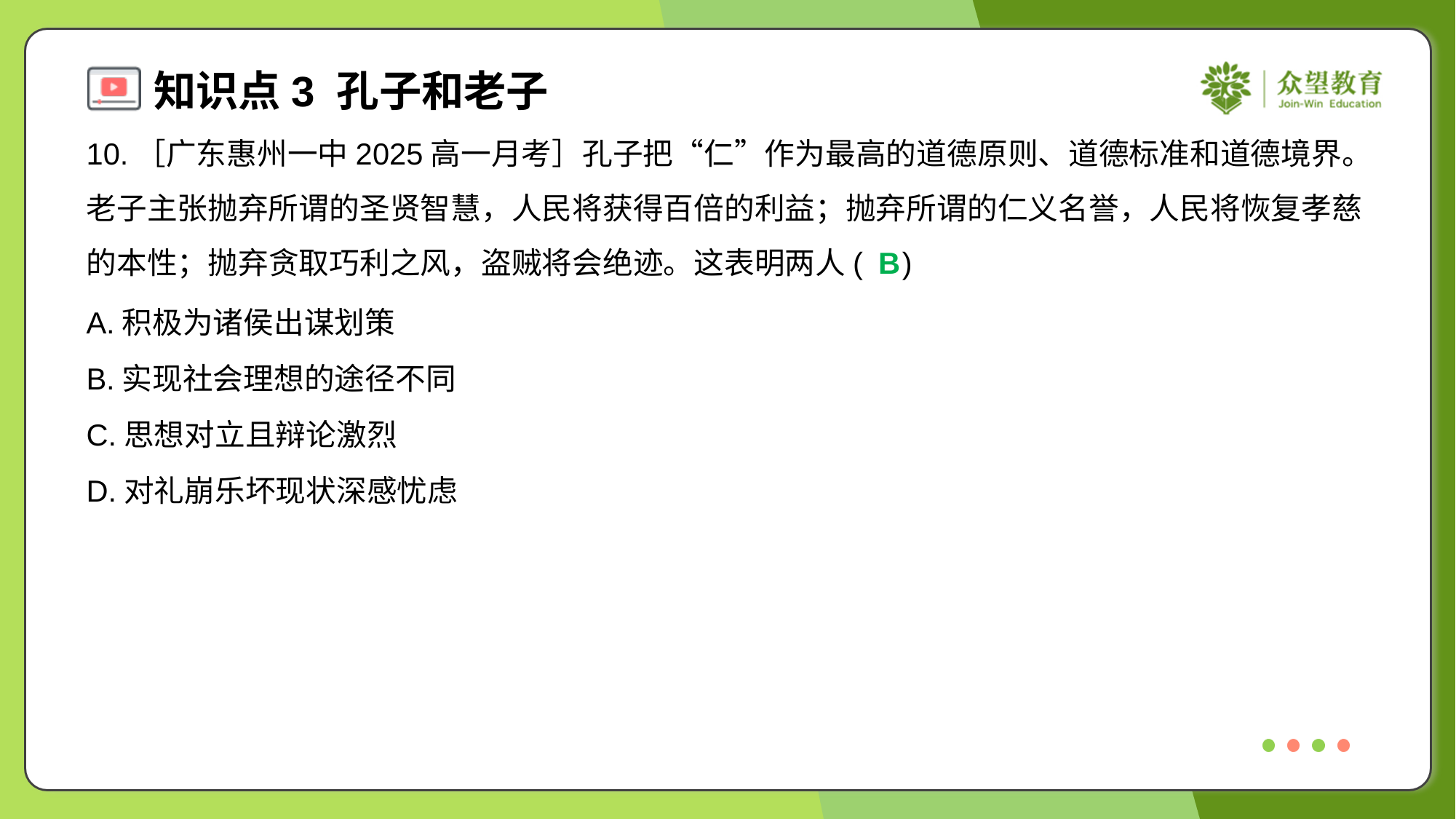

10.［广东惠州一中2025高一月考］孔子把“仁”作为最高的道德原则、道德标准和道德境界。
老子主张抛弃所谓的圣贤智慧，人民将获得百倍的利益；抛弃所谓的仁义名誉，人民将恢复孝慈
的本性；抛弃贪取巧利之风，盗贼将会绝迹。这表明两人(     )
B
A.积极为诸侯出谋划策
B.实现社会理想的途径不同
C.思想对立且辩论激烈
D.对礼崩乐坏现状深感忧虑